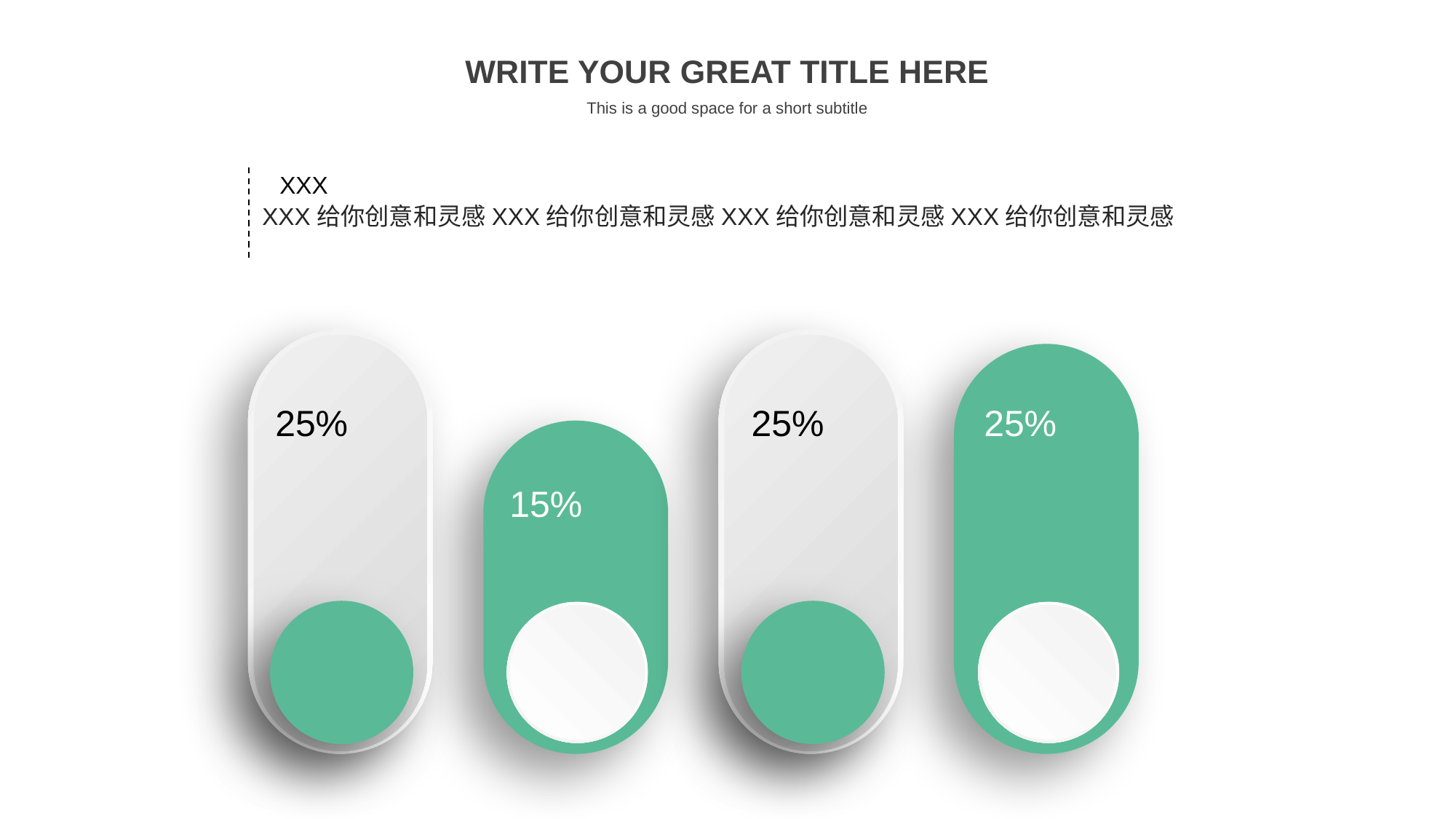

WRITE YOUR GREAT TITLE HERE
This is a good space for a short subtitle
XXX
XXX给你创意和灵感XXX给你创意和灵感XXX给你创意和灵感XXX给你创意和灵感

25%
25%
25%

15%